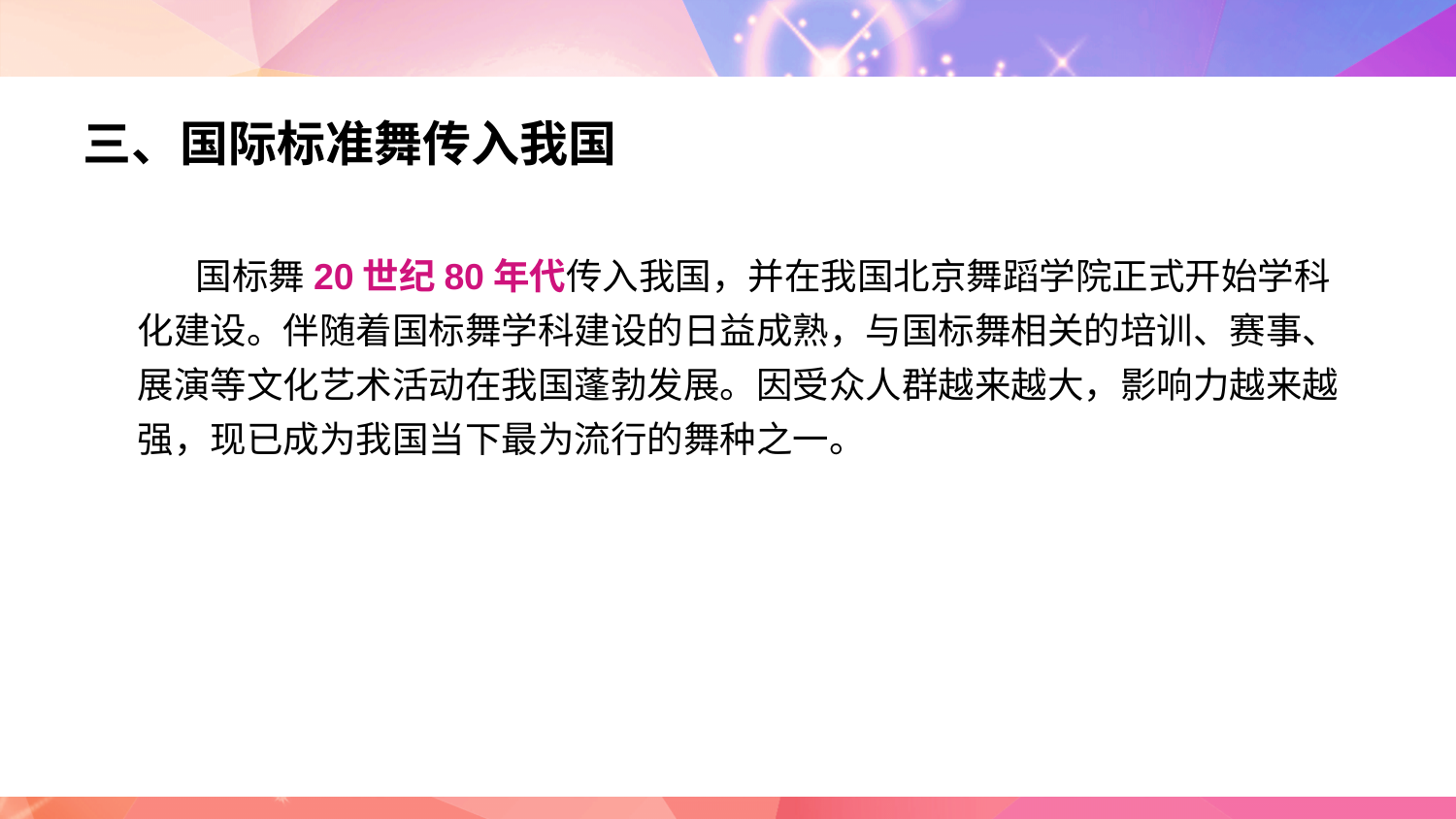

三、国际标准舞传入我国

      国标舞20世纪80年代传入我国，并在我国北京舞蹈学院正式开始学科化建设。伴随着国标舞学科建设的日益成熟，与国标舞相关的培训、赛事、展演等文化艺术活动在我国蓬勃发展。因受众人群越来越大，影响力越来越强，现已成为我国当下最为流行的舞种之一。